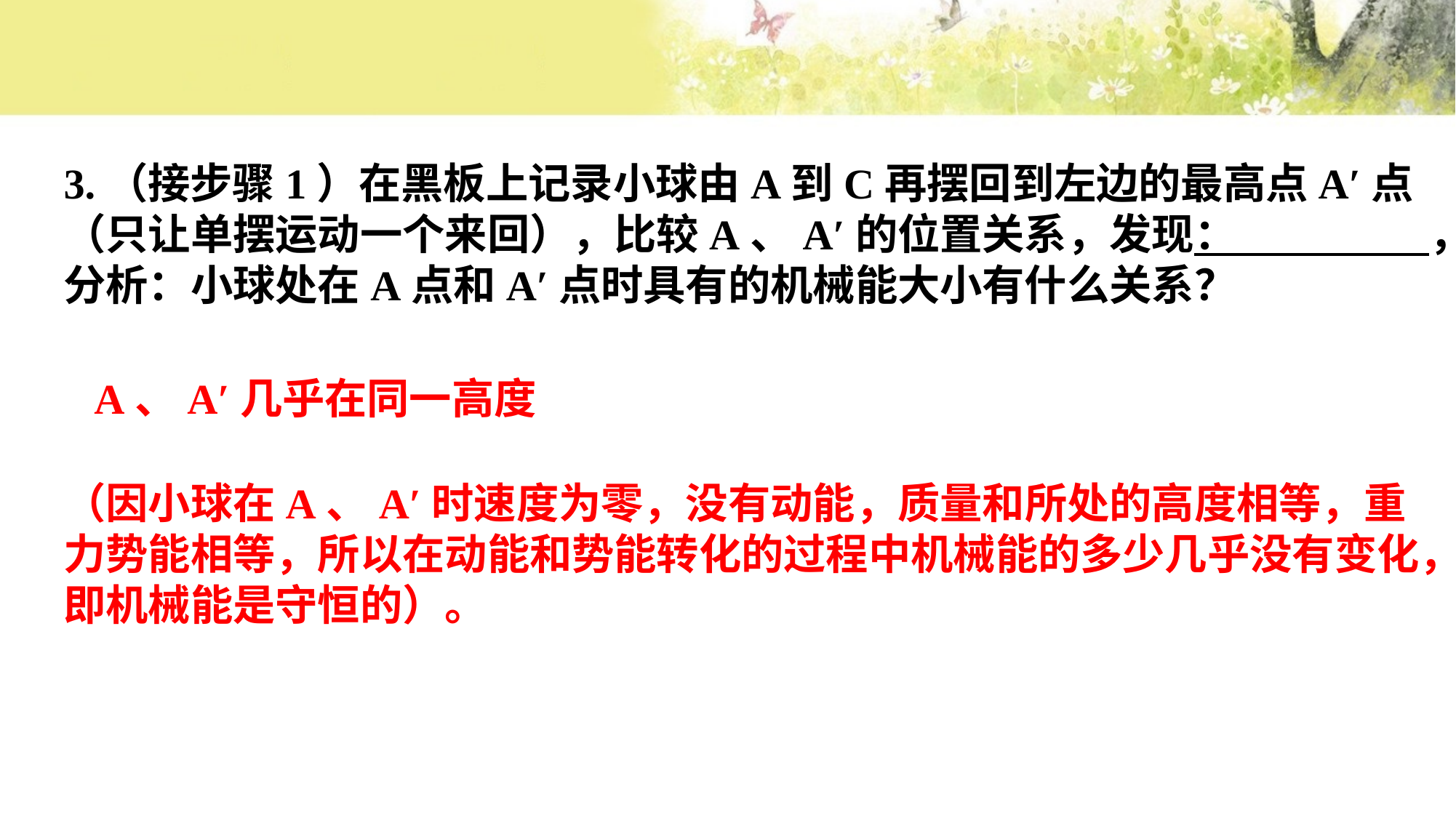

3.（接步骤1）在黑板上记录小球由A到C再摆回到左边的最高点A′点（只让单摆运动一个来回），比较A、A′的位置关系，发现：                    ，分析：小球处在A点和A′点时具有的机械能大小有什么关系？

A、A′几乎在同一高度
（因小球在A、A′时速度为零，没有动能，质量和所处的高度相等，重力势能相等，所以在动能和势能转化的过程中机械能的多少几乎没有变化，即机械能是守恒的）。